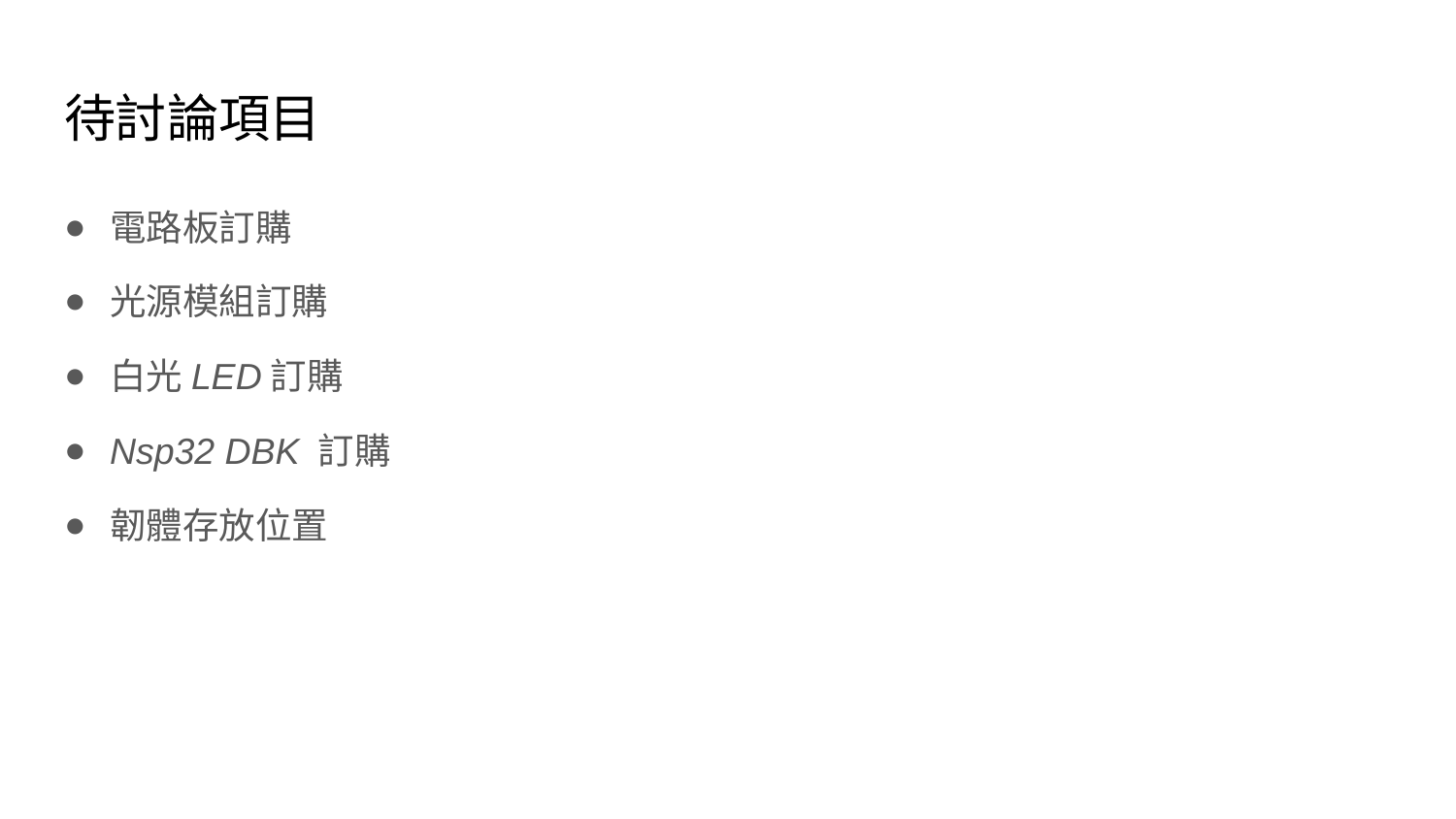

# 待討論項目
電路板訂購
光源模組訂購
白光LED訂購
Nsp32 DBK 訂購
韌體存放位置